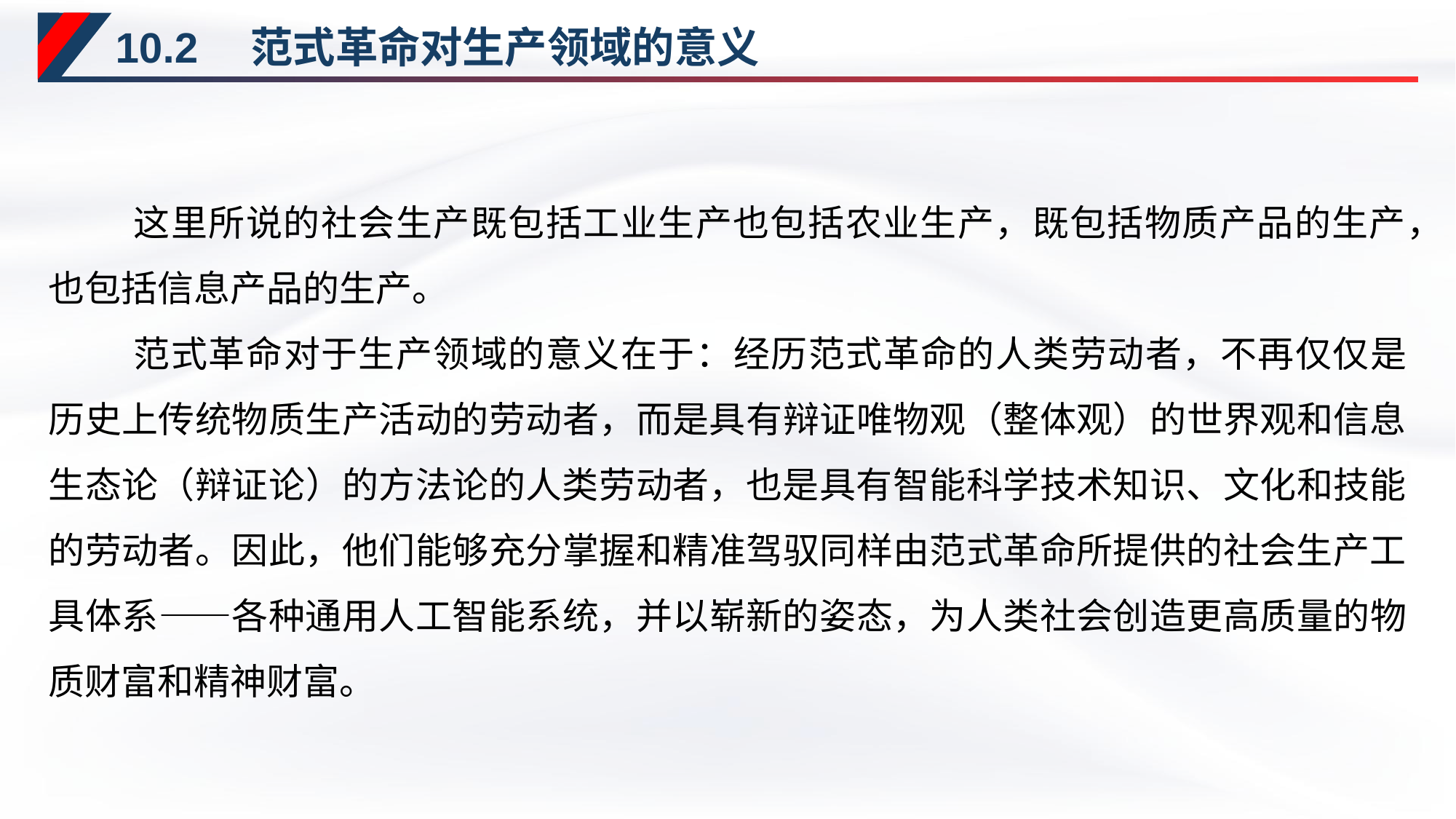

# 10.2　范式革命对生产领域的意义
这里所说的社会生产既包括工业生产也包括农业生产，既包括物质产品的生产，也包括信息产品的生产。
范式革命对于生产领域的意义在于：经历范式革命的人类劳动者，不再仅仅是历史上传统物质生产活动的劳动者，而是具有辩证唯物观（整体观）的世界观和信息生态论（辩证论）的方法论的人类劳动者，也是具有智能科学技术知识、文化和技能的劳动者。因此，他们能够充分掌握和精准驾驭同样由范式革命所提供的社会生产工具体系——各种通用人工智能系统，并以崭新的姿态，为人类社会创造更高质量的物质财富和精神财富。